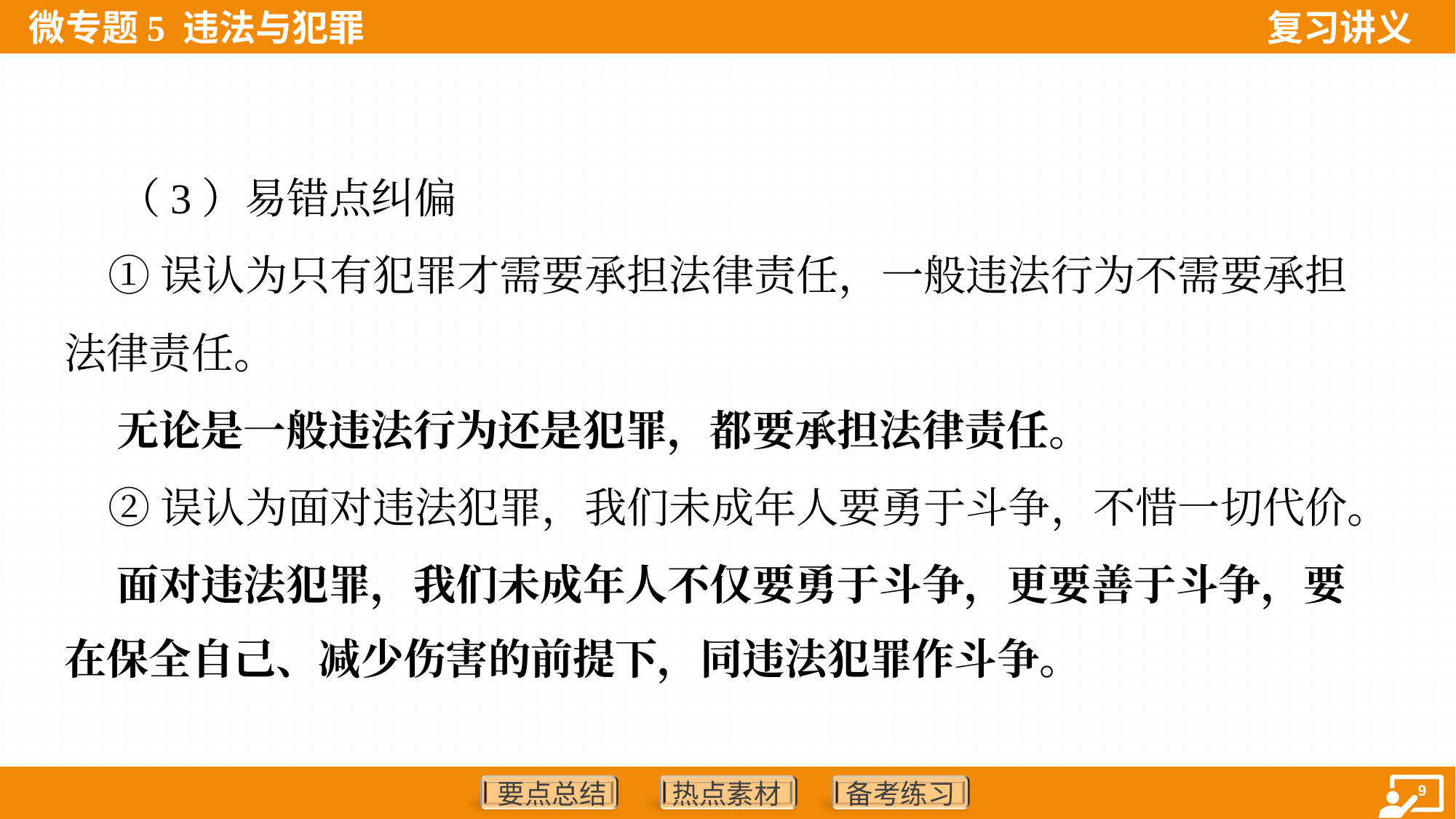

（3）易错点纠偏
    ①误认为只有犯罪才需要承担法律责任，一般违法行为不需要承担
法律责任。
    无论是一般违法行为还是犯罪，都要承担法律责任。
    ②误认为面对违法犯罪，我们未成年人要勇于斗争，不惜一切代价。
    面对违法犯罪，我们未成年人不仅要勇于斗争，更要善于斗争，要
在保全自己、减少伤害的前提下，同违法犯罪作斗争。